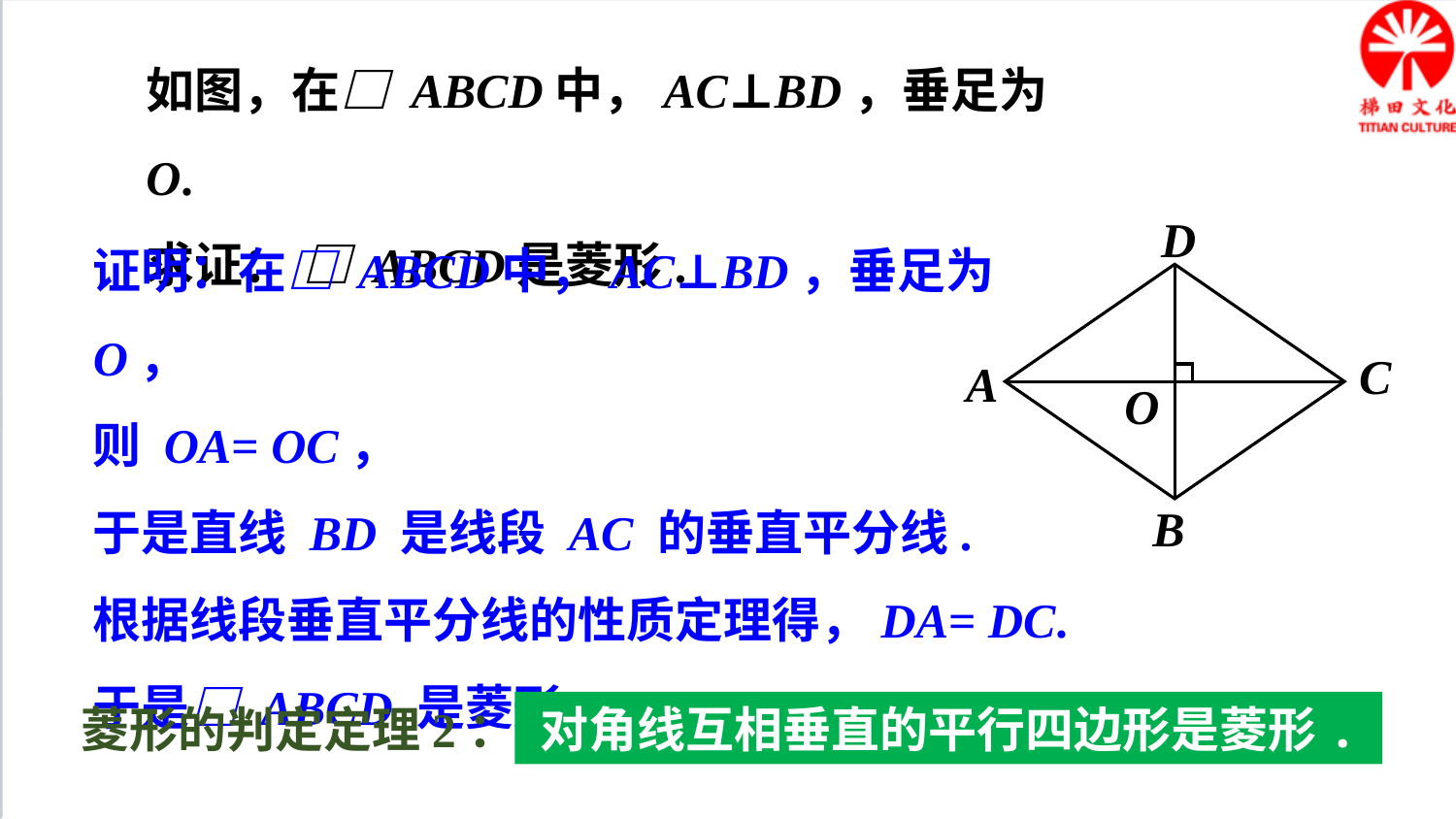

如图，在□ ABCD中，AC⊥BD，垂足为O.
求证： □ ABCD是菱形.
D

C
A
O
B

证明：在□ ABCD中，AC⊥BD，垂足为O，
则 OA= OC，
于是直线 BD 是线段 AC 的垂直平分线.
根据线段垂直平分线的性质定理得，DA= DC.
于是□ ABCD 是菱形.
菱形的判定定理2：
对角线互相垂直的平行四边形是菱形.